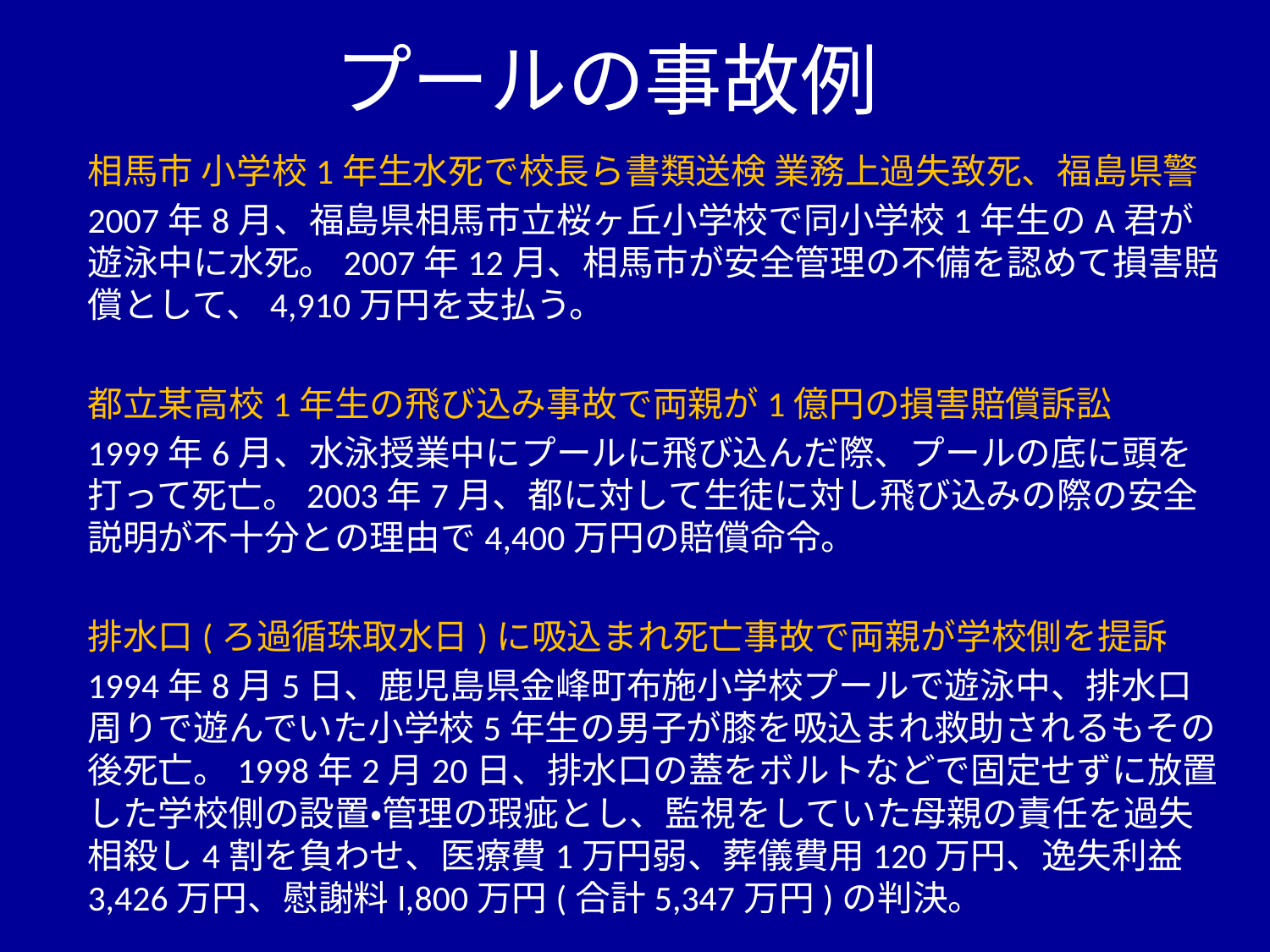

# プールの事故例
相馬市 小学校1年生水死で校長ら書類送検 業務上過失致死、福島県警
2007年8月、福島県相馬市立桜ヶ丘小学校で同小学校1年生のA君が遊泳中に水死。2007年12月、相馬市が安全管理の不備を認めて損害賠償として、4,910万円を支払う。

都立某高校1年生の飛び込み事故で両親が1億円の損害賠償訴訟
1999年6月、水泳授業中にプールに飛び込んだ際、プールの底に頭を打って死亡。2003年7月、都に対して生徒に対し飛び込みの際の安全説明が不十分との理由で4,400万円の賠償命令。

排水口(ろ過循珠取水日)に吸込まれ死亡事故で両親が学校側を提訴
1994年8月5日、鹿児島県金峰町布施小学校プールで遊泳中、排水口周りで遊んでいた小学校5年生の男子が膝を吸込まれ救助されるもその後死亡。1998年2月20日、排水口の蓋をボルトなどで固定せずに放置した学校側の設置・管理の瑕疵とし、監視をしていた母親の責任を過失相殺し4割を負わせ、医療費1万円弱、葬儀費用120万円、逸失利益3,426万円、慰謝料l,800万円(合計5,347万円)の判決。